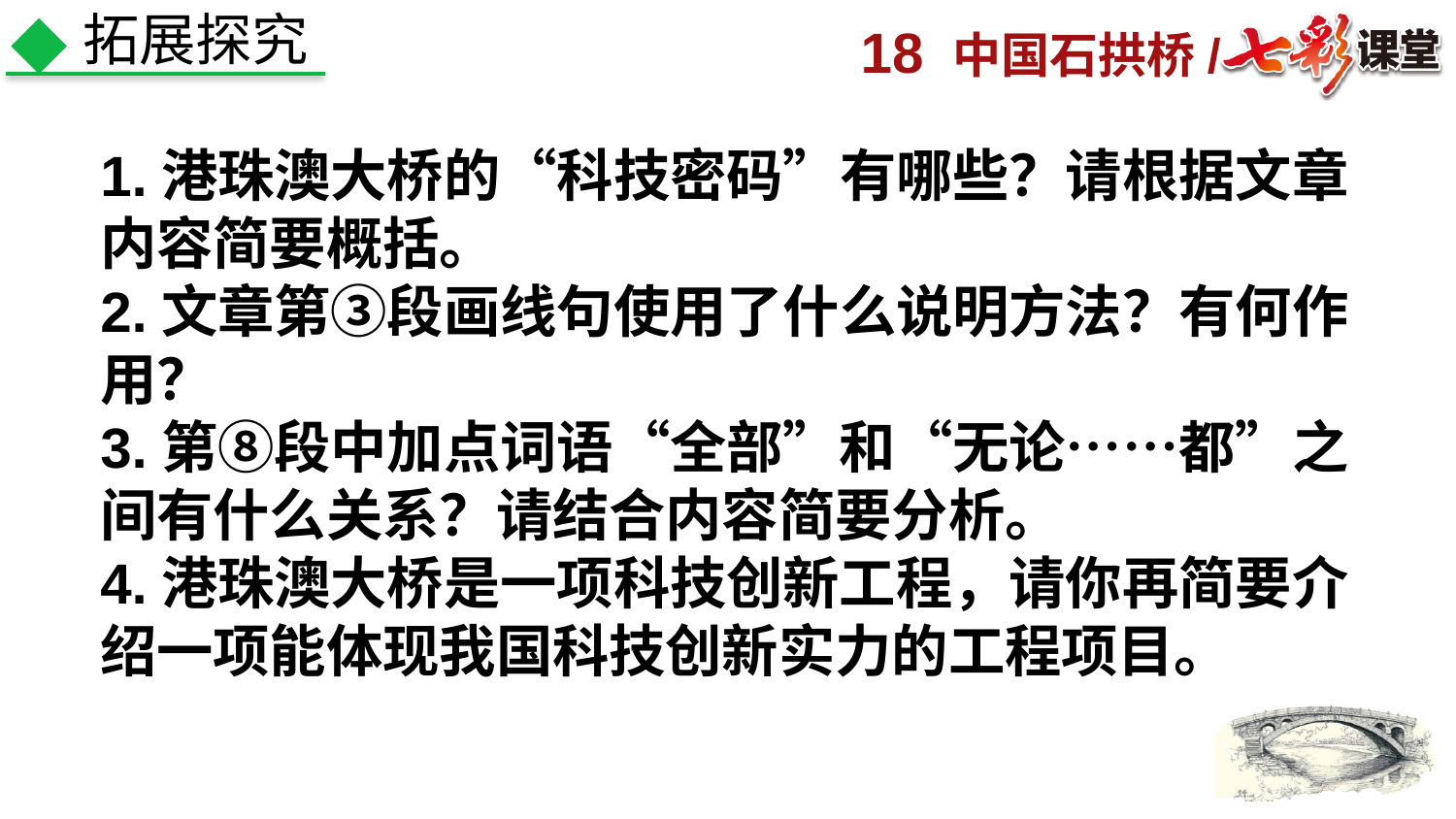

拓展探究

1.港珠澳大桥的“科技密码”有哪些？请根据文章内容简要概括。
2.文章第③段画线句使用了什么说明方法？有何作用？
3.第⑧段中加点词语“全部”和“无论……都”之间有什么关系？请结合内容简要分析。
4.港珠澳大桥是一项科技创新工程，请你再简要介绍一项能体现我国科技创新实力的工程项目。